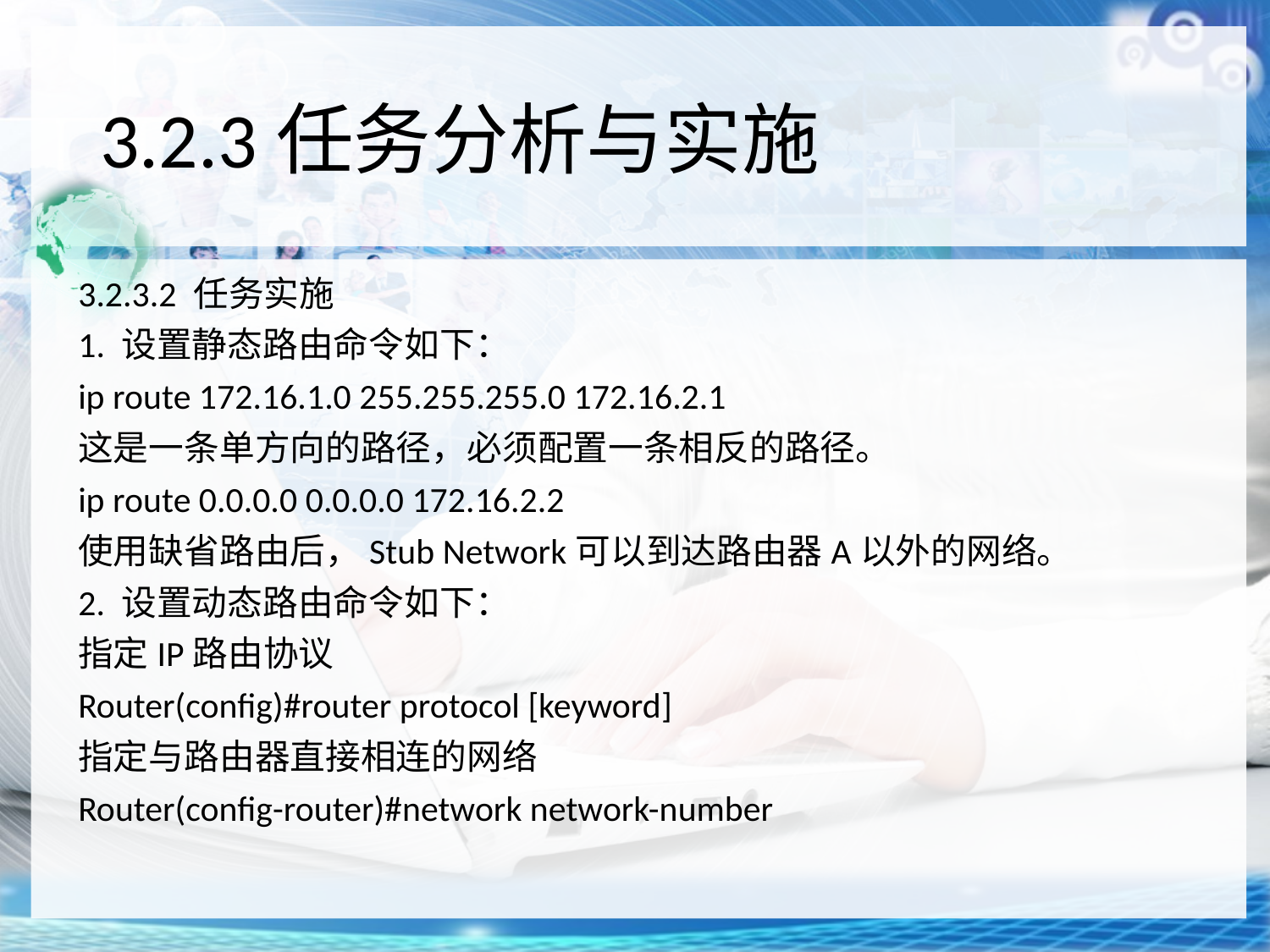

# 3.2.3任务分析与实施
3.2.3.2 任务实施
1. 设置静态路由命令如下：
ip route 172.16.1.0 255.255.255.0 172.16.2.1
这是一条单方向的路径，必须配置一条相反的路径。
ip route 0.0.0.0 0.0.0.0 172.16.2.2
使用缺省路由后，Stub Network可以到达路由器A以外的网络。
2. 设置动态路由命令如下：
指定IP路由协议
Router(config)#router protocol [keyword]
指定与路由器直接相连的网络
Router(config-router)#network network-number